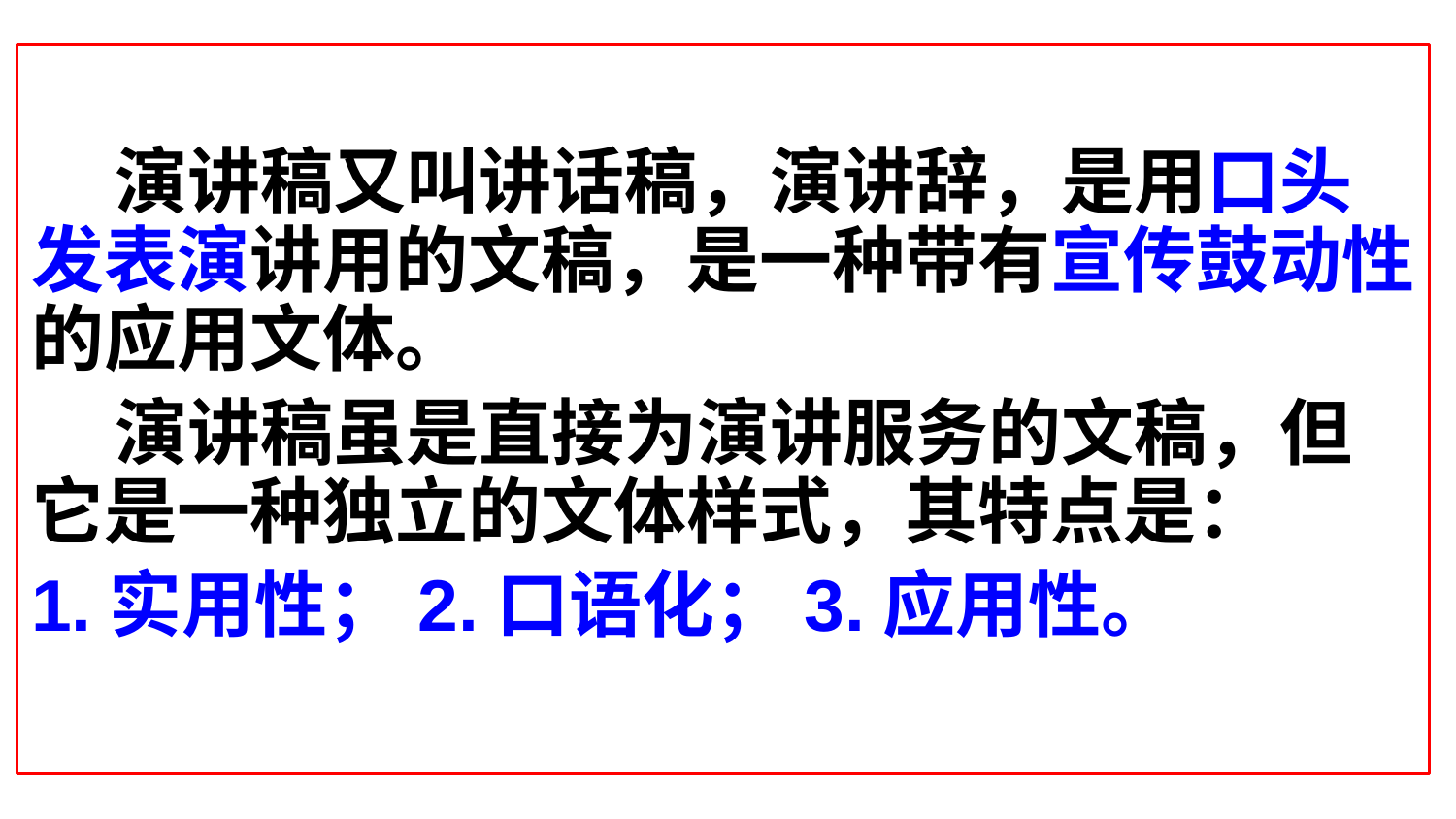

演讲稿又叫讲话稿，演讲辞，是用口头发表演讲用的文稿，是一种带有宣传鼓动性的应用文体。
    演讲稿虽是直接为演讲服务的文稿，但它是一种独立的文体样式，其特点是：
1.实用性；2.口语化；3.应用性。